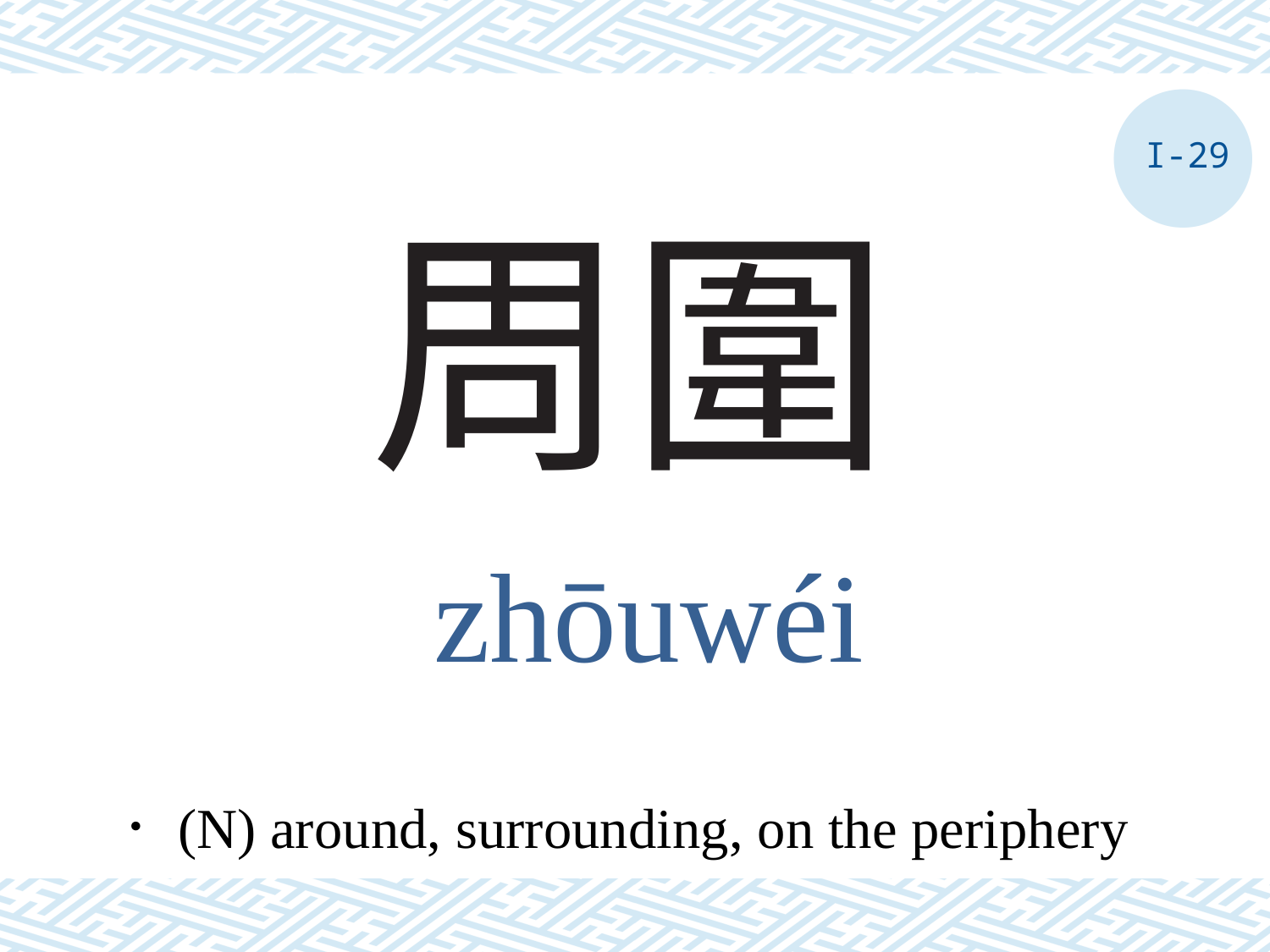

I-29

# 周圍
zhōuwéi
．(N) around, surrounding, on the periphery